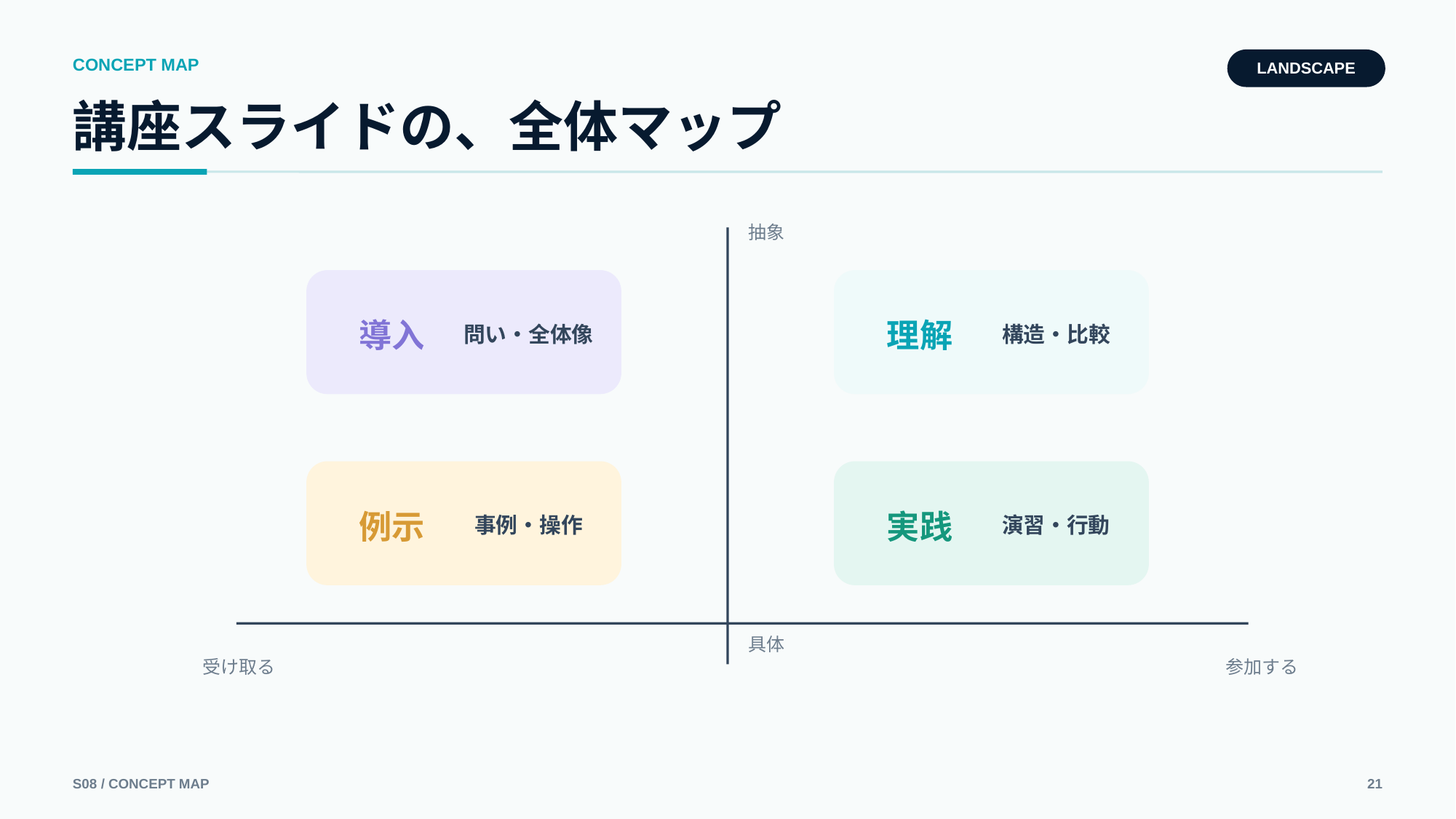

CONCEPT MAP
LANDSCAPE
講座スライドの、全体マップ

抽象

導入
問い・全体像
理解
構造・比較

例示
事例・操作
実践
演習・行動

具体
受け取る
参加する
S08 / CONCEPT MAP
21